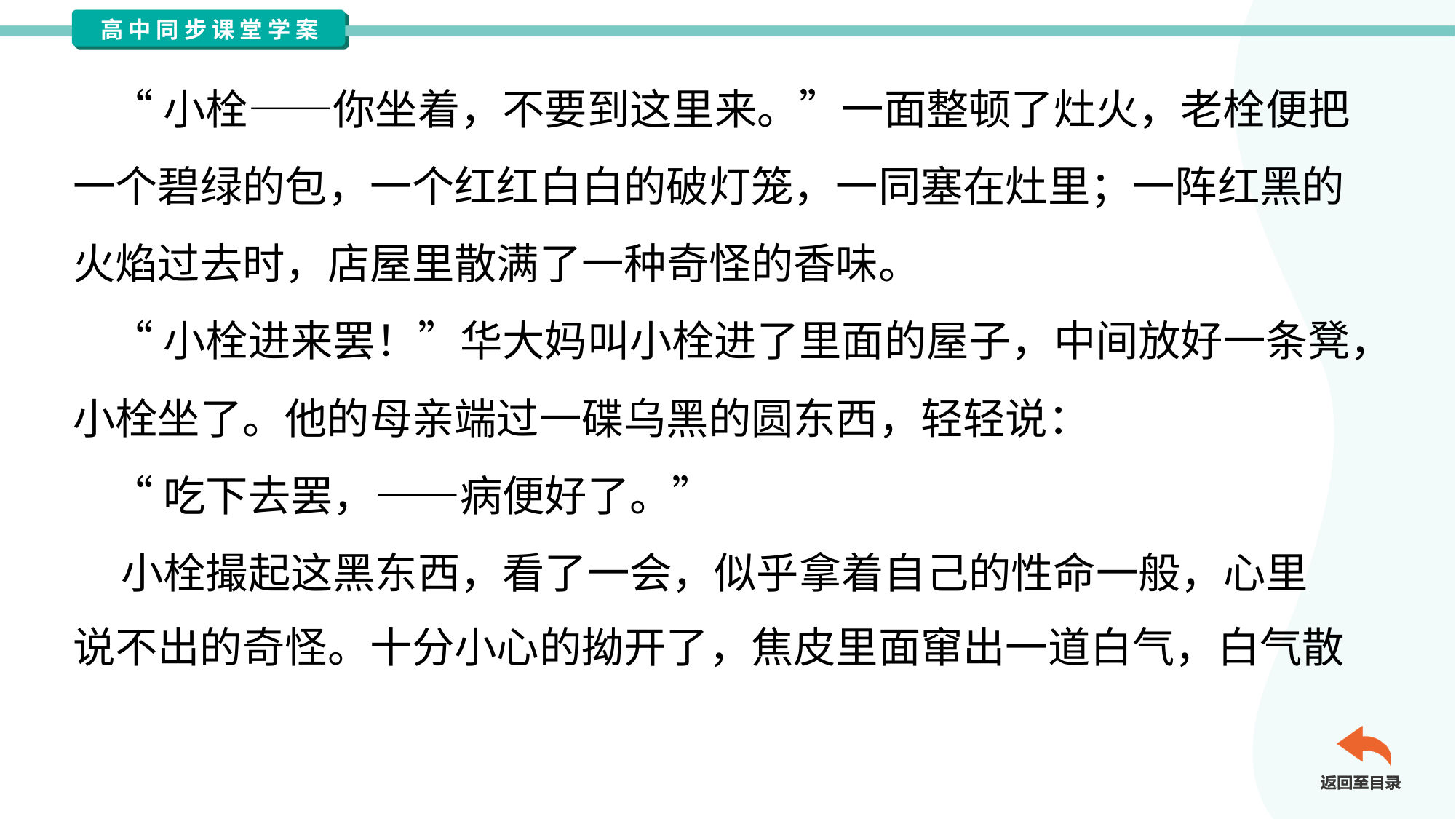

“小栓——你坐着，不要到这里来。”一面整顿了灶火，老栓便把
一个碧绿的包，一个红红白白的破灯笼，一同塞在灶里；一阵红黑的
火焰过去时，店屋里散满了一种奇怪的香味。
    “小栓进来罢！”华大妈叫小栓进了里面的屋子，中间放好一条凳，
小栓坐了。他的母亲端过一碟乌黑的圆东西，轻轻说：
    “吃下去罢，——病便好了。”
    小栓撮起这黑东西，看了一会，似乎拿着自己的性命一般，心里
说不出的奇怪。十分小心的拗开了，焦皮里面窜出一道白气，白气散